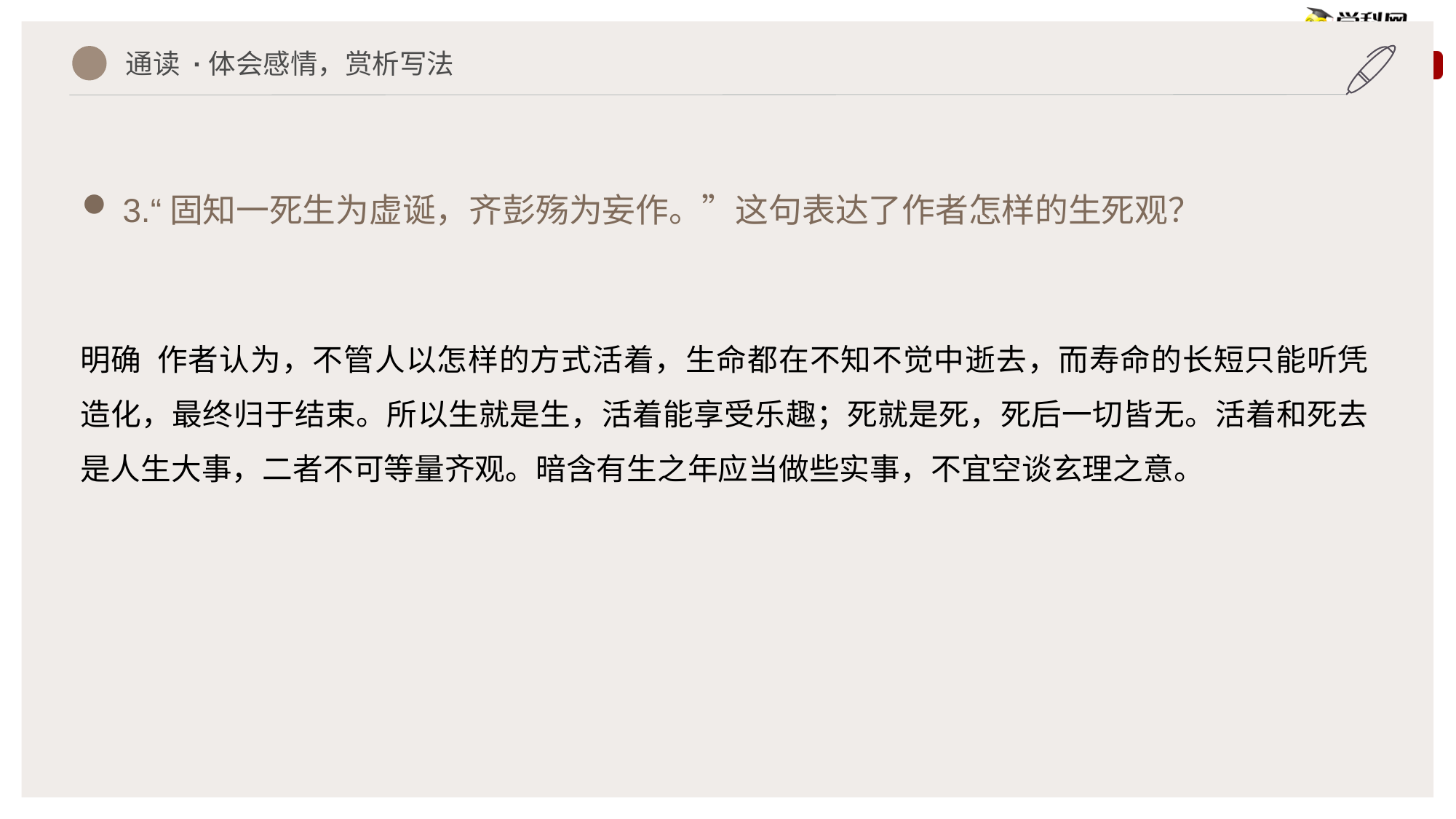

通读 ·体会感情，赏析写法

3.“固知一死生为虚诞，齐彭殇为妄作。”这句表达了作者怎样的生死观？
明确  作者认为，不管人以怎样的方式活着，生命都在不知不觉中逝去，而寿命的长短只能听凭造化，最终归于结束。所以生就是生，活着能享受乐趣；死就是死，死后一切皆无。活着和死去是人生大事，二者不可等量齐观。暗含有生之年应当做些实事，不宜空谈玄理之意。